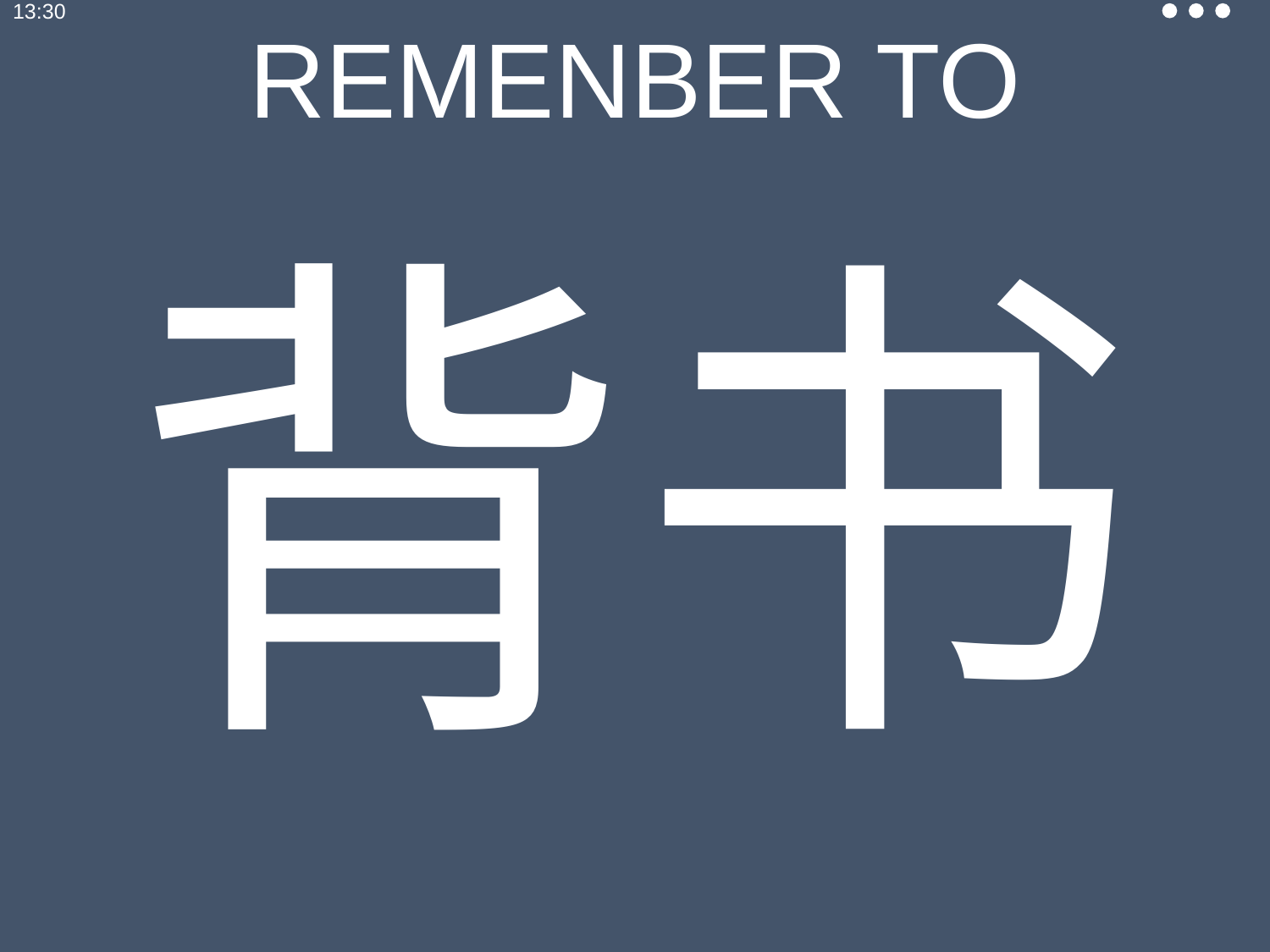

13:30

REMENBER TO
背书

“已所不欲，勿施于人”的处事道理可取吗？
谈谈你的看法。
思考问题